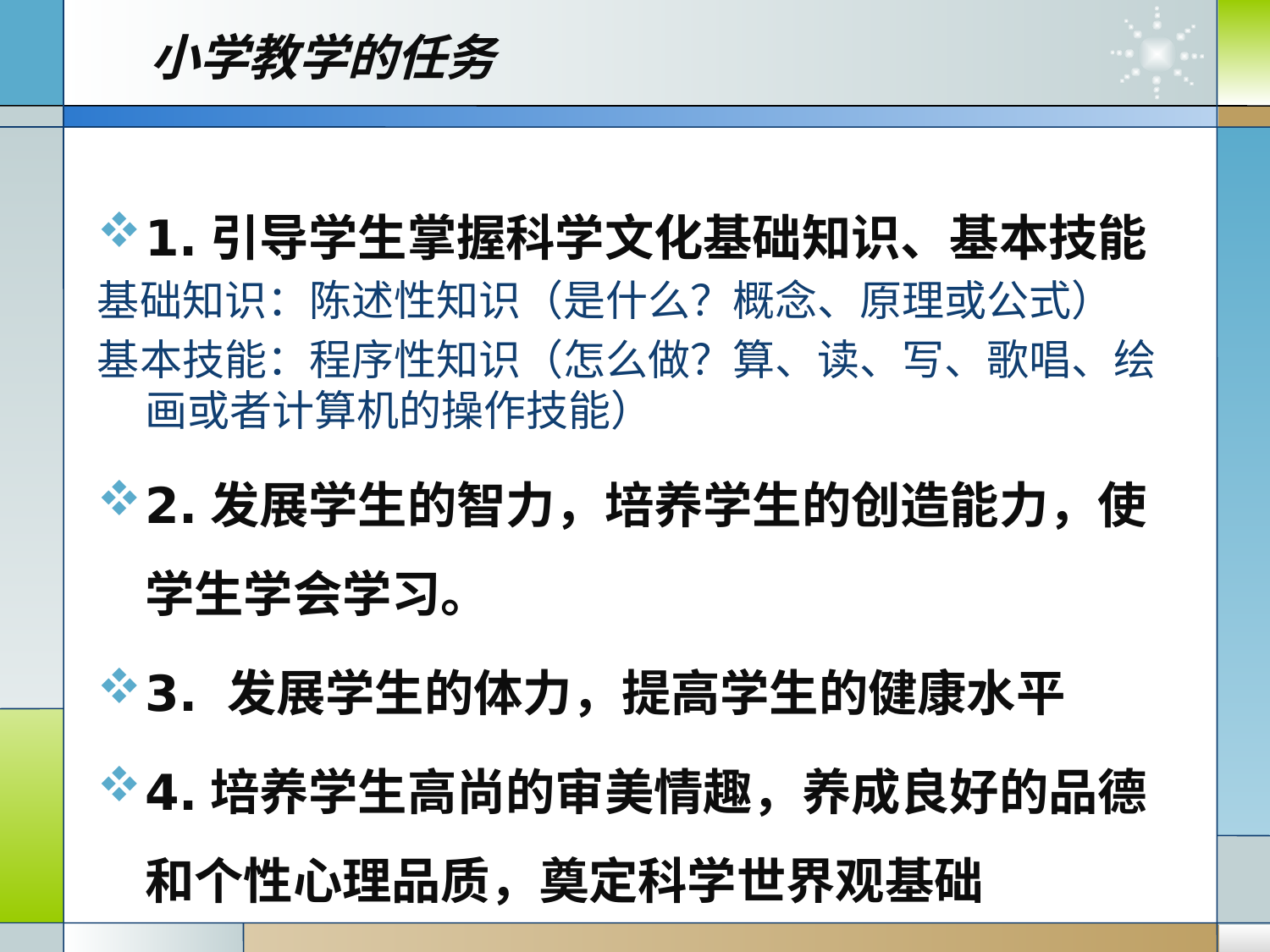

# 小学教学的任务
1.引导学生掌握科学文化基础知识、基本技能
基础知识：陈述性知识（是什么？概念、原理或公式）
基本技能：程序性知识（怎么做？算、读、写、歌唱、绘画或者计算机的操作技能）
2.发展学生的智力，培养学生的创造能力，使学生学会学习。
3. 发展学生的体力，提高学生的健康水平
4.培养学生高尚的审美情趣，养成良好的品德和个性心理品质，奠定科学世界观基础